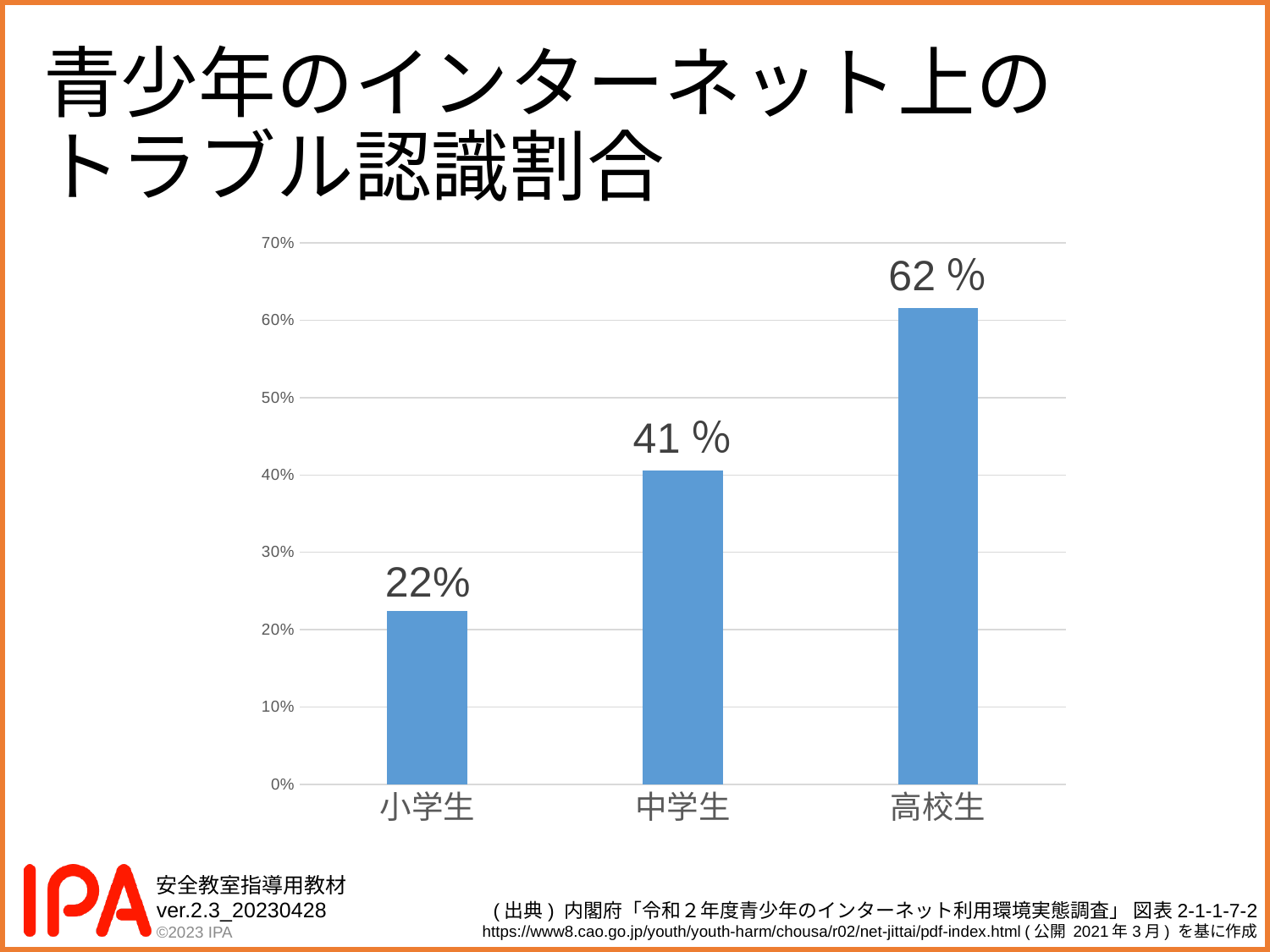

# 青少年のインターネット上の トラブル認識割合

### Chart

| Category |  |
|---|---|
| 小学生 | 0.224 |
| 中学生 | 0.406 |
| 高校生 | 0.616 |
(出典) 内閣府「令和２年度青少年のインターネット利用環境実態調査」 図表2-1-1-7-2
https://www8.cao.go.jp/youth/youth-harm/chousa/r02/net-jittai/pdf-index.html (公開 2021年3月) を基に作成